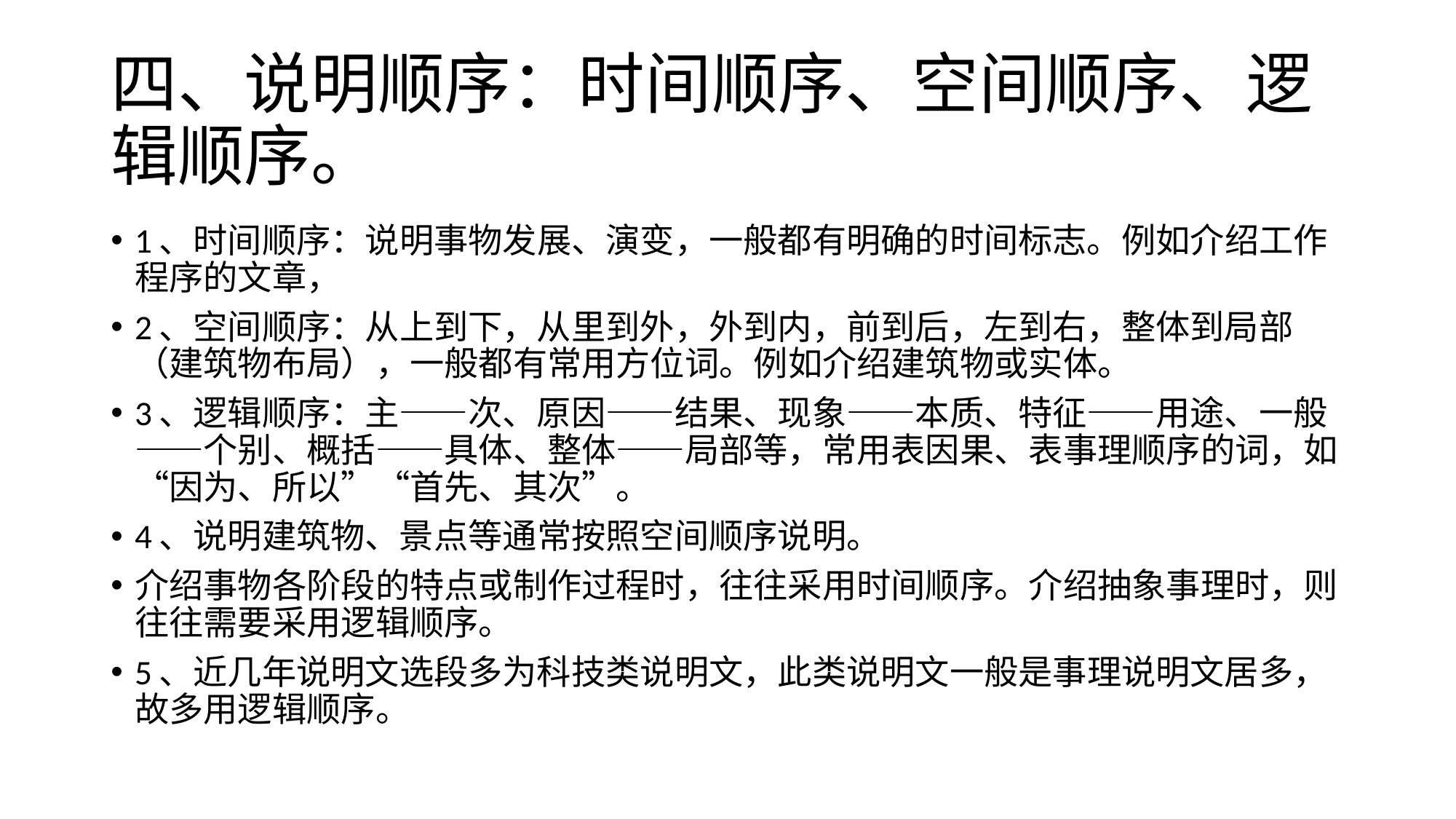

# 四、说明顺序：时间顺序、空间顺序、逻辑顺序。
1、时间顺序：说明事物发展、演变，一般都有明确的时间标志。例如介绍工作程序的文章，
2、空间顺序：从上到下，从里到外，外到内，前到后，左到右，整体到局部（建筑物布局），一般都有常用方位词。例如介绍建筑物或实体。
3、逻辑顺序：主——次、原因——结果、现象——本质、特征——用途、一般——个别、概括——具体、整体——局部等，常用表因果、表事理顺序的词，如“因为、所以”“首先、其次”。
4、说明建筑物、景点等通常按照空间顺序说明。
介绍事物各阶段的特点或制作过程时，往往采用时间顺序。介绍抽象事理时，则往往需要采用逻辑顺序。
5、近几年说明文选段多为科技类说明文，此类说明文一般是事理说明文居多，故多用逻辑顺序。